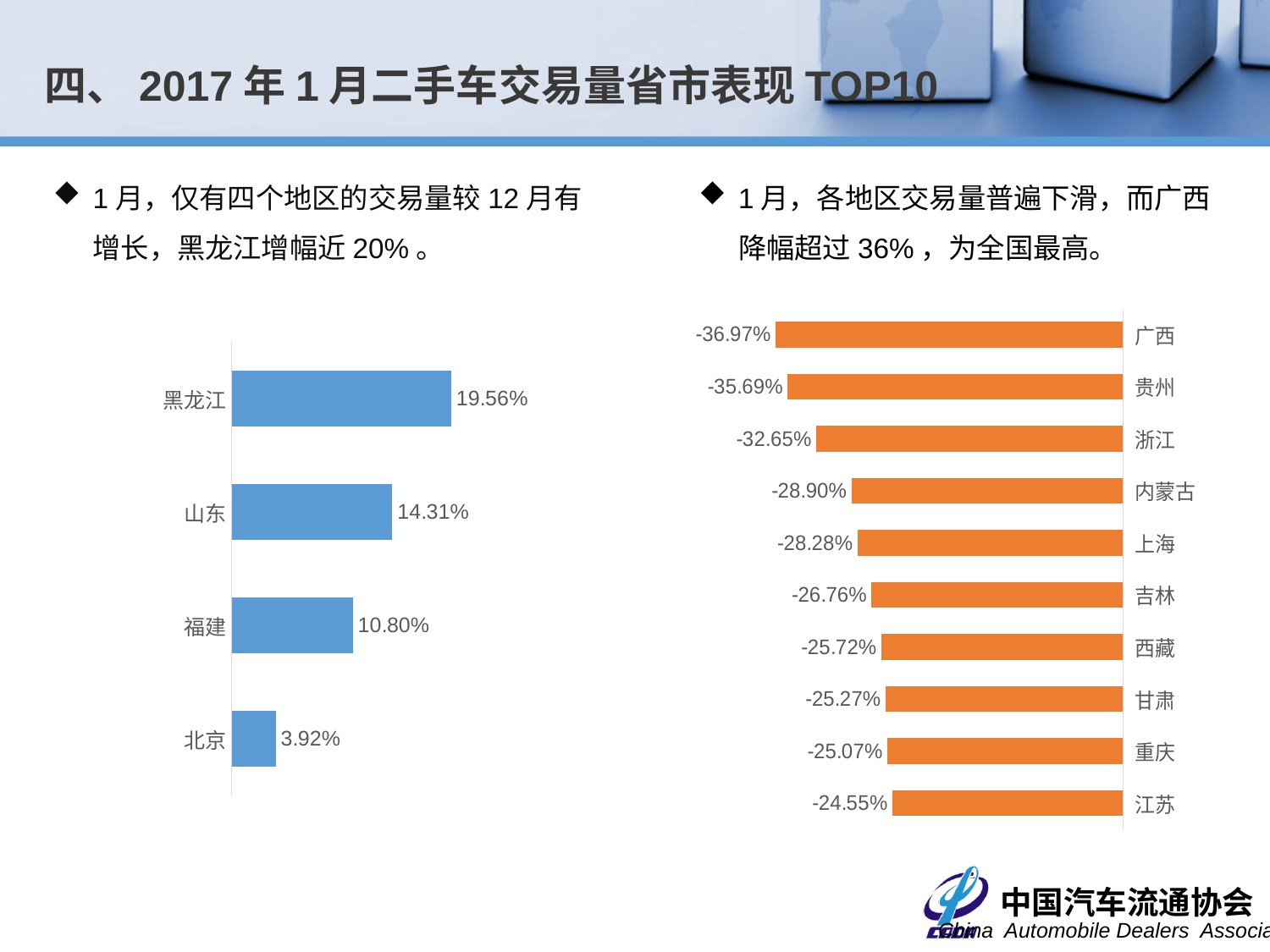

四、2017年1月二手车交易量省市表现TOP10
1月，仅有四个地区的交易量较12月有增长，黑龙江增幅近20%。
1月，各地区交易量普遍下滑，而广西降幅超过36%，为全国最高。

### Chart

| Category | 比例 |
|---|---|
| 广西 | -0.3697 |
| 贵州 | -0.3569 |
| 浙江 | -0.3265 |
| 内蒙古 | -0.289 |
| 上海 | -0.2828 |
| 吉林 | -0.2676 |
| 西藏 | -0.2572 |
| 甘肃 | -0.2527 |
| 重庆 | -0.2507 |
| 江苏 | -0.2455 |

### Chart

| Category | 降幅 |
|---|---|
| 黑龙江 | 0.1956 |
| 山东 | 0.1431 |
| 福建 | 0.108 |
| 北京 | 0.0392 |